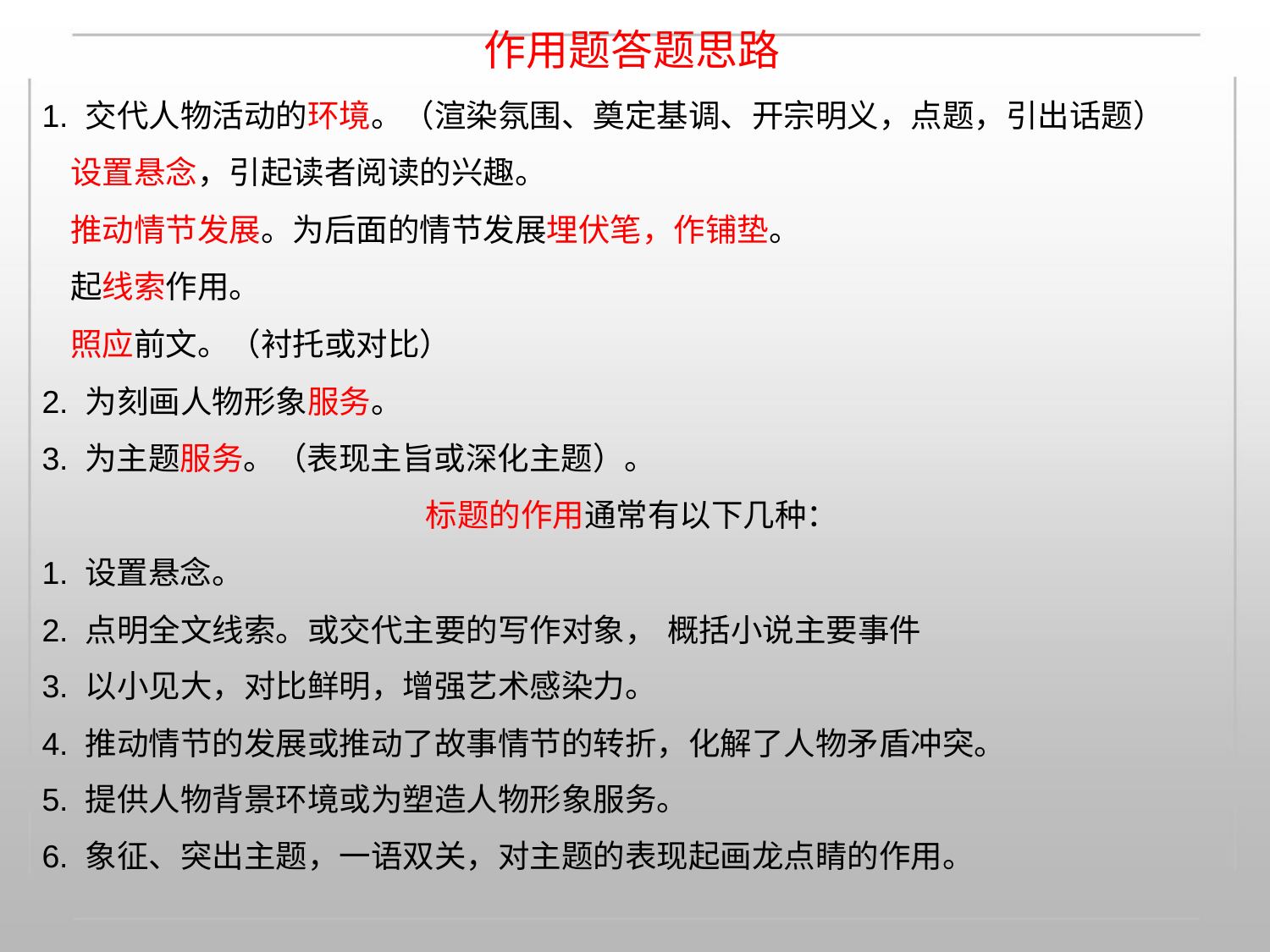

作用题答题思路
1. 交代人物活动的环境。（渲染氛围、奠定基调、开宗明义，点题，引出话题）
设置悬念，引起读者阅读的兴趣。
推动情节发展。为后面的情节发展埋伏笔，作铺垫。
起线索作用。
照应前文。（衬托或对比）
2. 为刻画人物形象服务。
3. 为主题服务。（表现主旨或深化主题）。
标题的作用通常有以下几种：
1. 设置悬念。
2. 点明全文线索。或交代主要的写作对象， 概括小说主要事件
3. 以小见大，对比鲜明，增强艺术感染力。
4. 推动情节的发展或推动了故事情节的转折，化解了人物矛盾冲突。
5. 提供人物背景环境或为塑造人物形象服务。
6. 象征、突出主题，一语双关，对主题的表现起画龙点睛的作用。